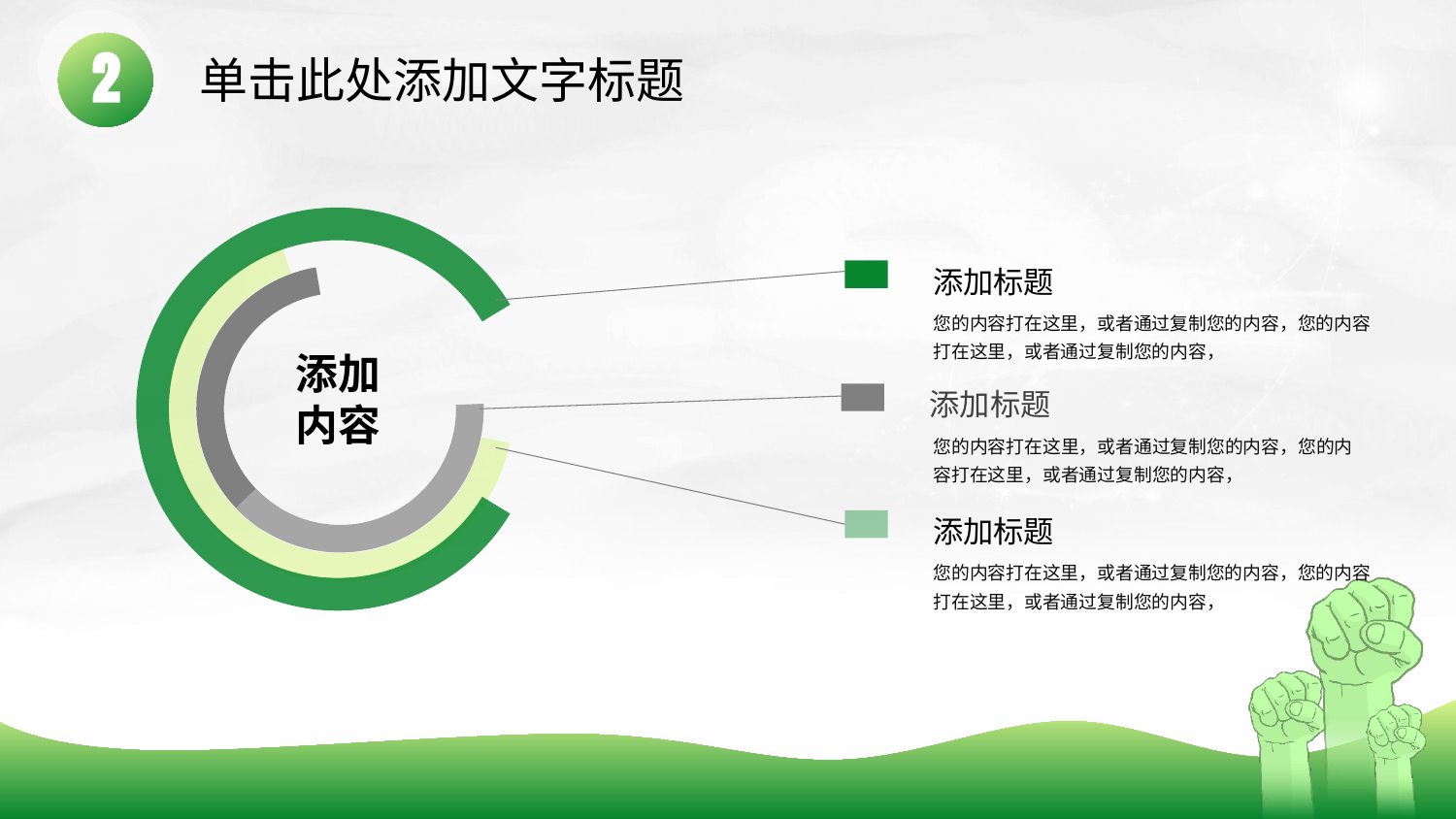

2
单击此处添加文字标题

添加标题

您的内容打在这里，或者通过复制您的内容，您的内容打在这里，或者通过复制您的内容，
添加
内容
添加标题

您的内容打在这里，或者通过复制您的内容，您的内容打在这里，或者通过复制您的内容，
添加标题

您的内容打在这里，或者通过复制您的内容，您的内容打在这里，或者通过复制您的内容，